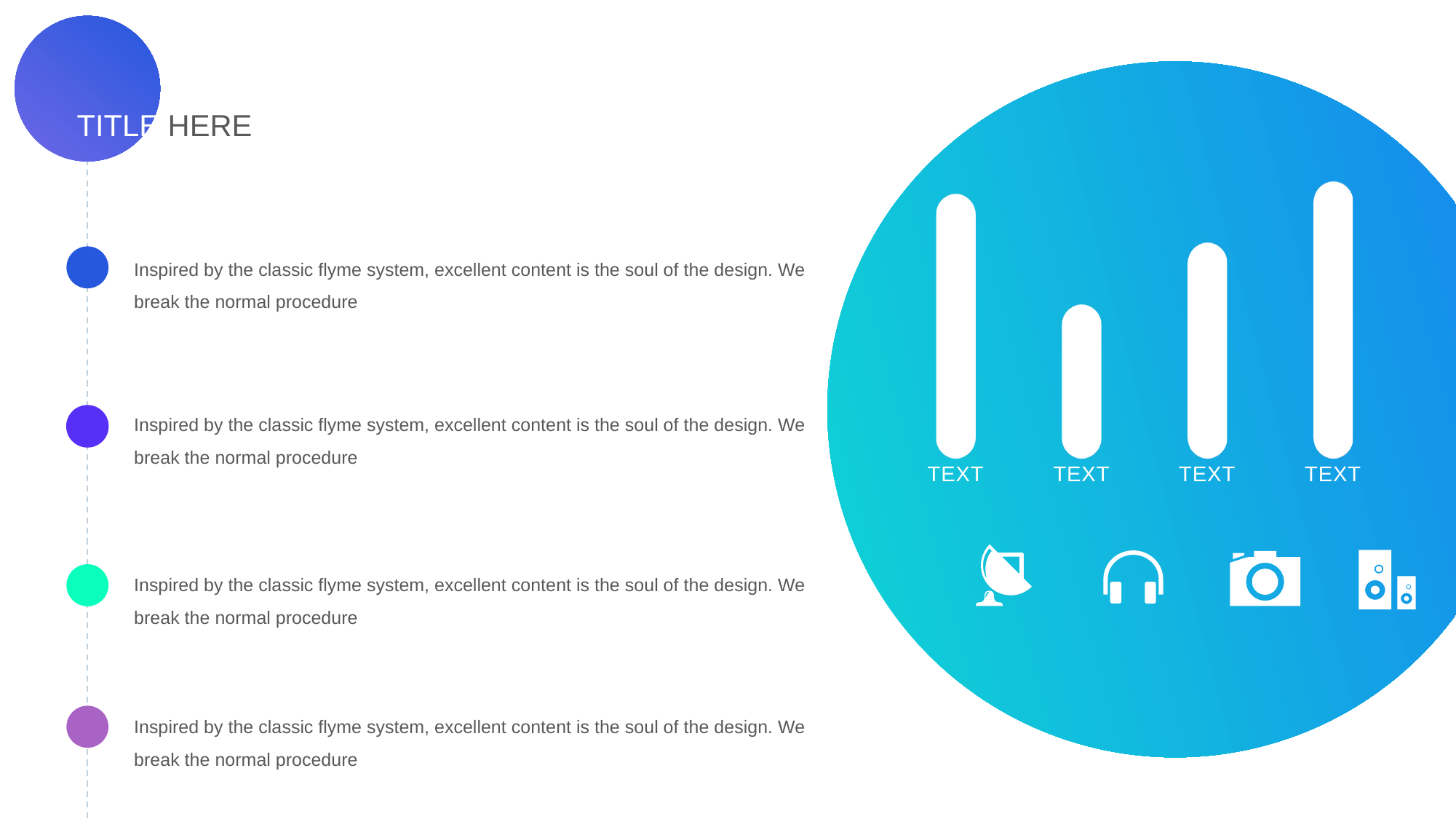

TITLE HERE

### Chart

| Category | 系列 1 |
|---|---|
| TEXT | 4.3 |
| TEXT | 2.5 |
| TEXT | 3.5 |
| TEXT | 4.5 |
Inspired by the classic flyme system, excellent content is the soul of the design. We break the normal procedure

Inspired by the classic flyme system, excellent content is the soul of the design. We break the normal procedure

Inspired by the classic flyme system, excellent content is the soul of the design. We break the normal procedure

Inspired by the classic flyme system, excellent content is the soul of the design. We break the normal procedure